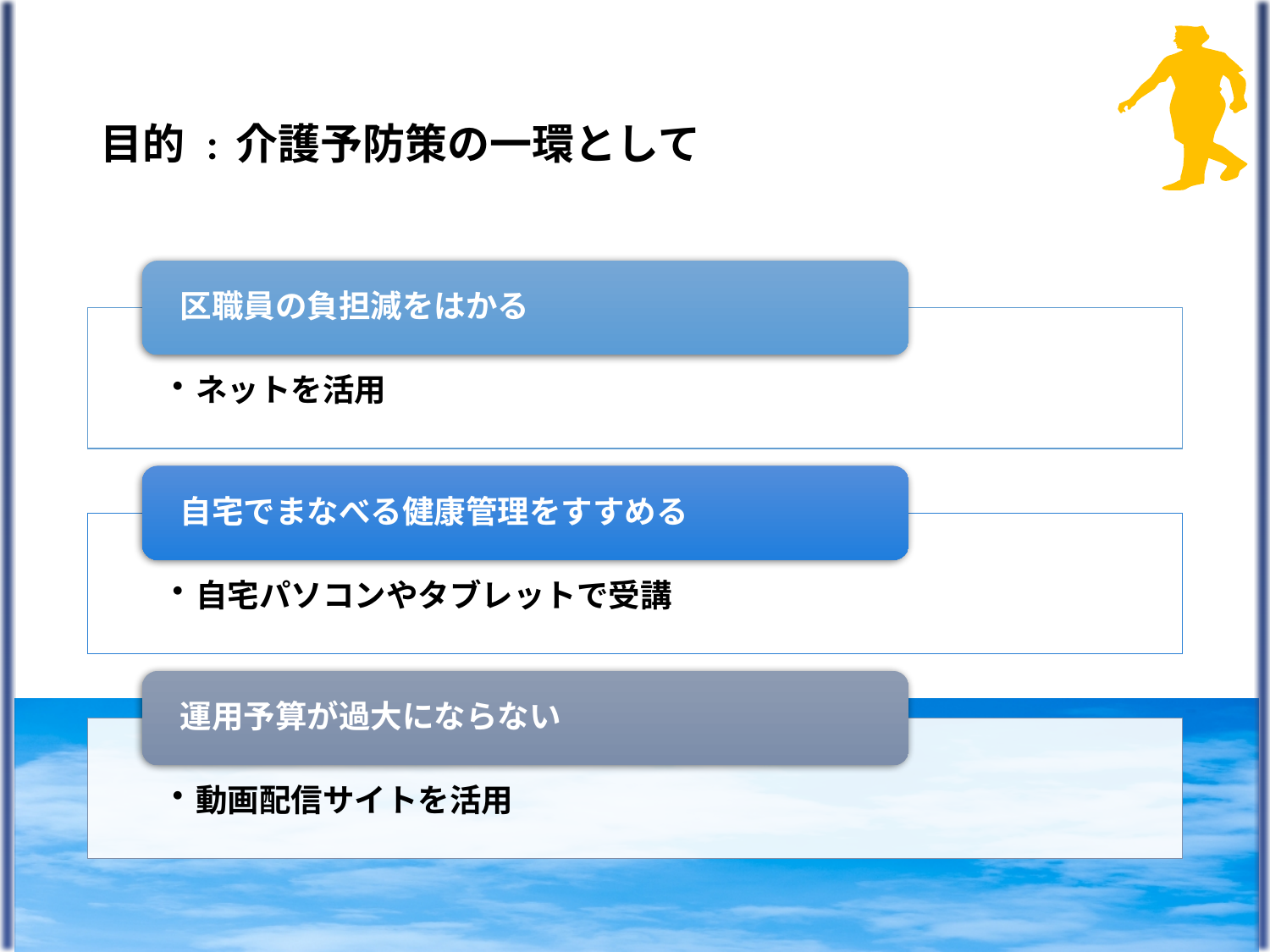

# 目的 : 介護予防策の一環として
ネットを活用
区職員の負担減をはかる
自宅パソコンやタブレットで受講
自宅でまなべる健康管理をすすめる
動画配信サイトを活用
運用予算が過大にならない